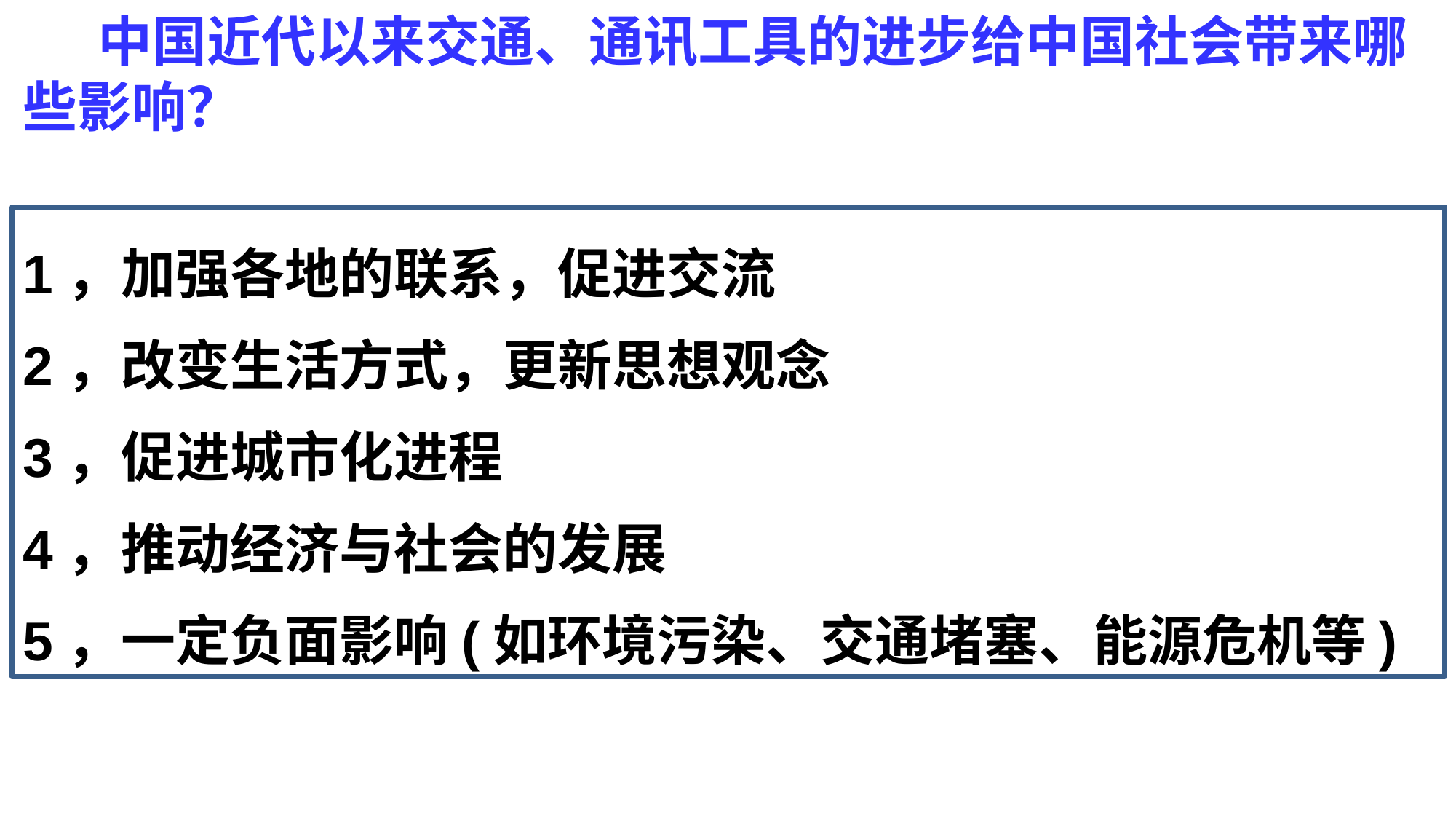

中国近代以来交通、通讯工具的进步给中国社会带来哪些影响？
1，加强各地的联系，促进交流
2，改变生活方式，更新思想观念
3，促进城市化进程
4，推动经济与社会的发展
5，一定负面影响(如环境污染、交通堵塞、能源危机等)